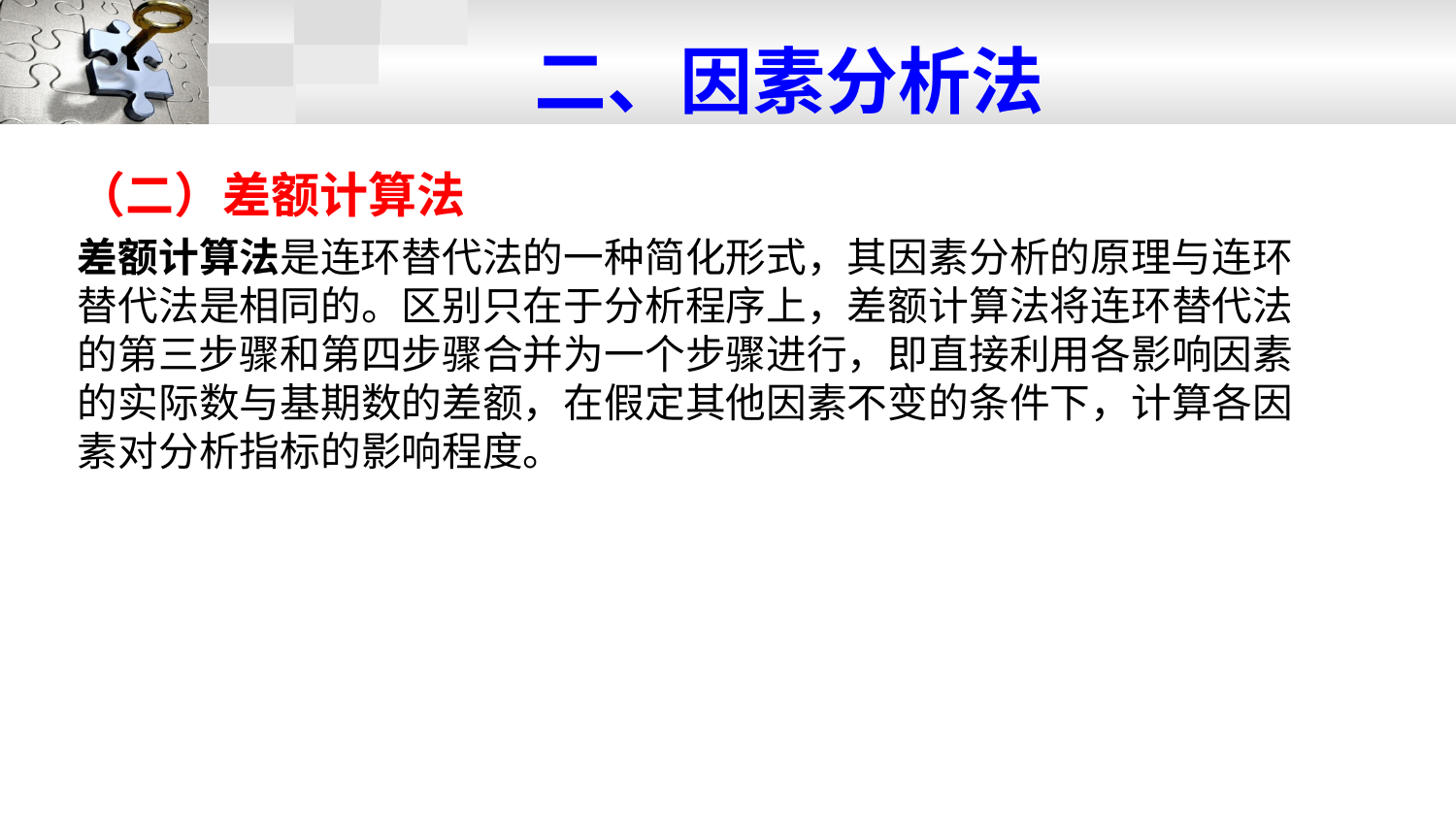

# 二、因素分析法
（二）差额计算法
差额计算法是连环替代法的一种简化形式，其因素分析的原理与连环替代法是相同的。区别只在于分析程序上，差额计算法将连环替代法的第三步骤和第四步骤合并为一个步骤进行，即直接利用各影响因素的实际数与基期数的差额，在假定其他因素不变的条件下，计算各因素对分析指标的影响程度。